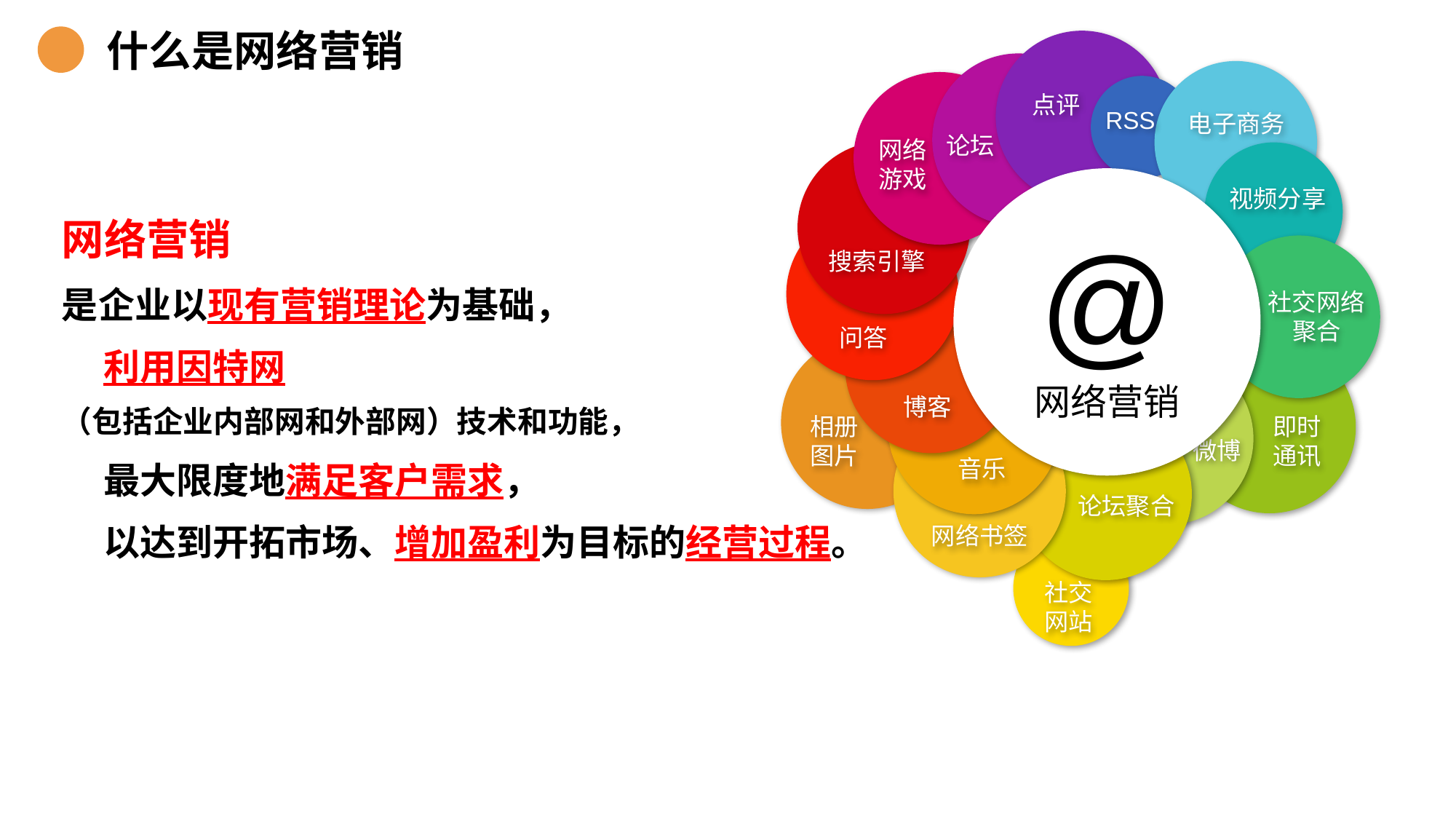

什么是网络营销

点评
RSS
电子商务
论坛
网络游戏

视频分享

搜索引擎

社交网络
聚合
问答

博客

相册图片
即时通讯

微博
音乐
论坛聚合
网络书签

社交网站
@
网络营销
网络营销
是企业以现有营销理论为基础，
    利用因特网
（包括企业内部网和外部网）技术和功能，
    最大限度地满足客户需求，
    以达到开拓市场、增加盈利为目标的经营过程。